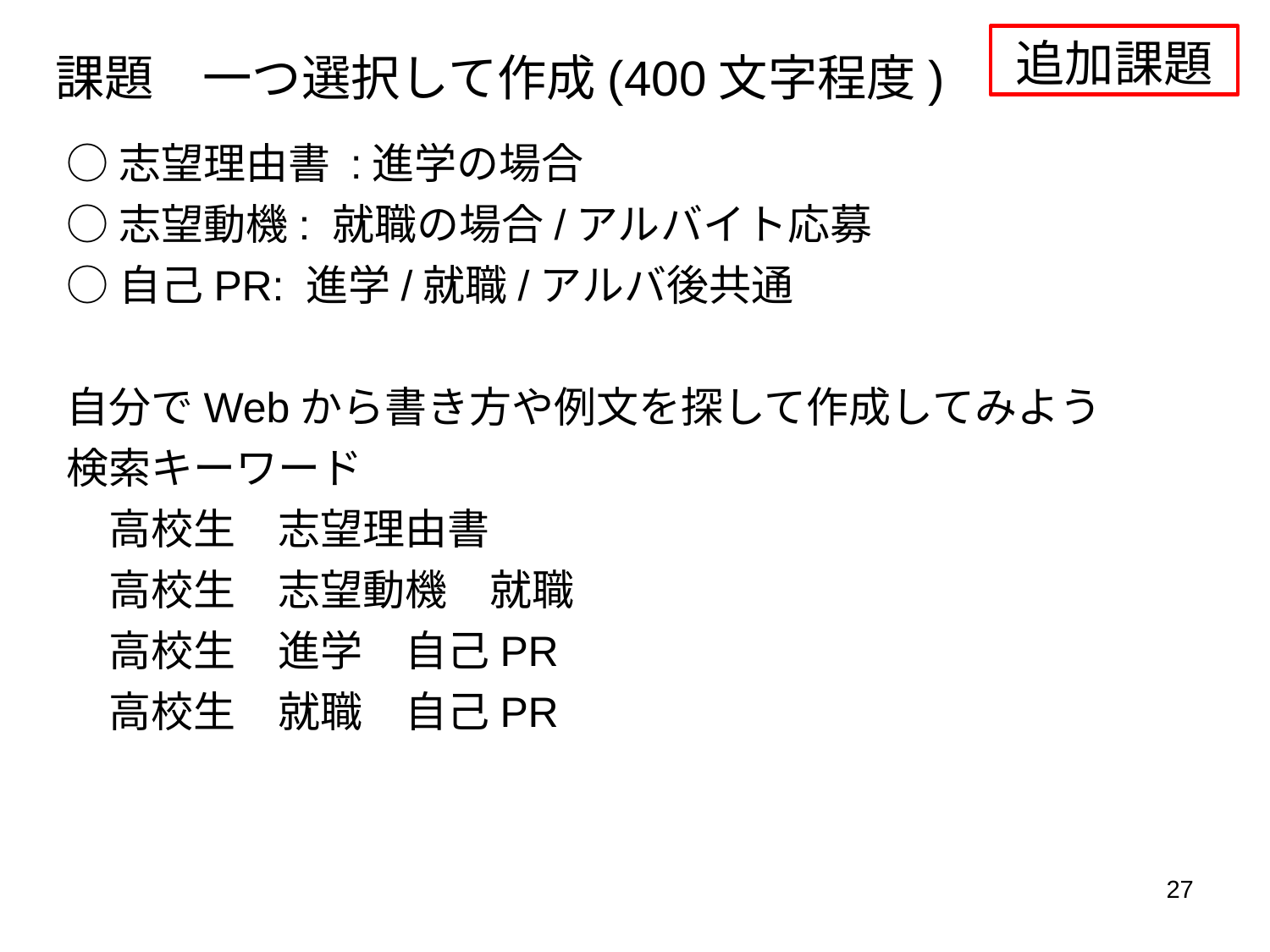

追加課題
# 課題　一つ選択して作成(400文字程度)
○志望理由書 :進学の場合
○志望動機: 就職の場合/アルバイト応募
○自己PR: 進学/就職/アルバ後共通

自分でWebから書き方や例文を探して作成してみよう
検索キーワード
　高校生　志望理由書
　高校生　志望動機　就職
　高校生　進学　自己PR
　高校生　就職　自己PR

27